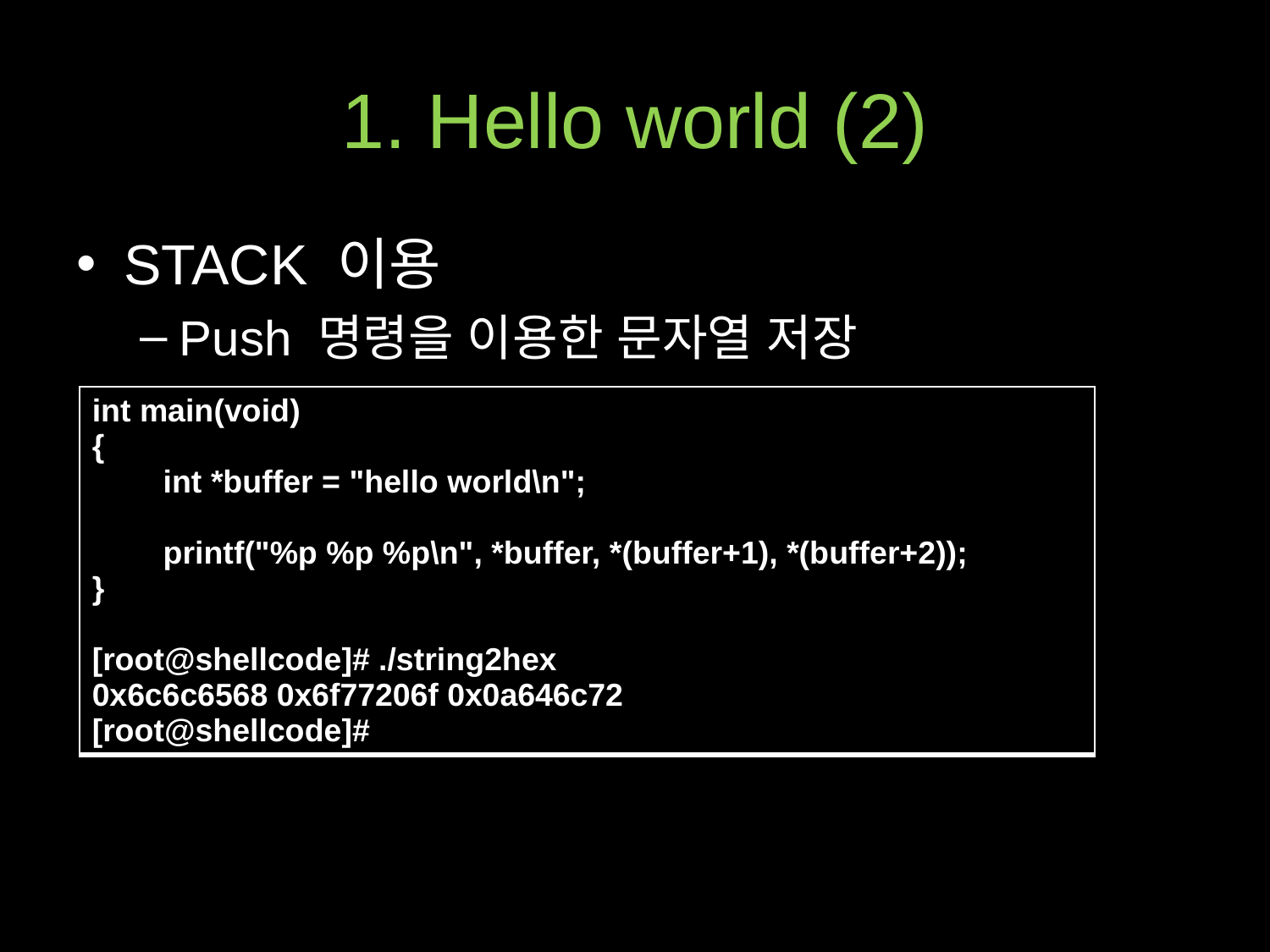

# 1. Hello world (2)
STACK 이용
Push 명령을 이용한 문자열 저장
| int main(void) { int \*buffer = "hello world\n"; printf("%p %p %p\n", \*buffer, \*(buffer+1), \*(buffer+2)); } [root@shellcode]# ./string2hex 0x6c6c6568 0x6f77206f 0x0a646c72 [root@shellcode]# |
| --- |